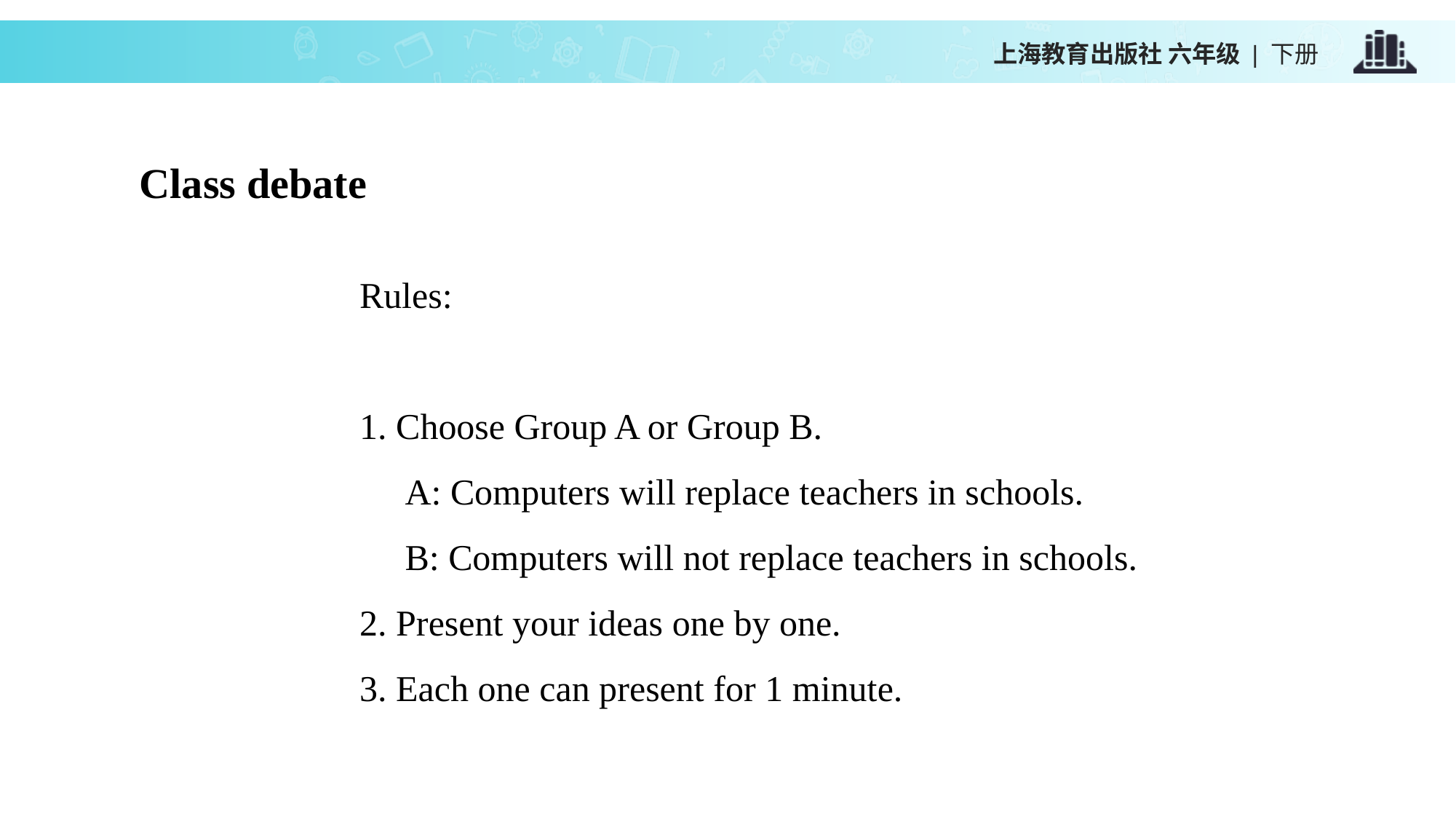

上海教育出版社 六年级 | 下册
Class debate

Rules:

1. Choose Group A or Group B.
     A: Computers will replace teachers in schools.
     B: Computers will not replace teachers in schools.
2. Present your ideas one by one.
3. Each one can present for 1 minute.